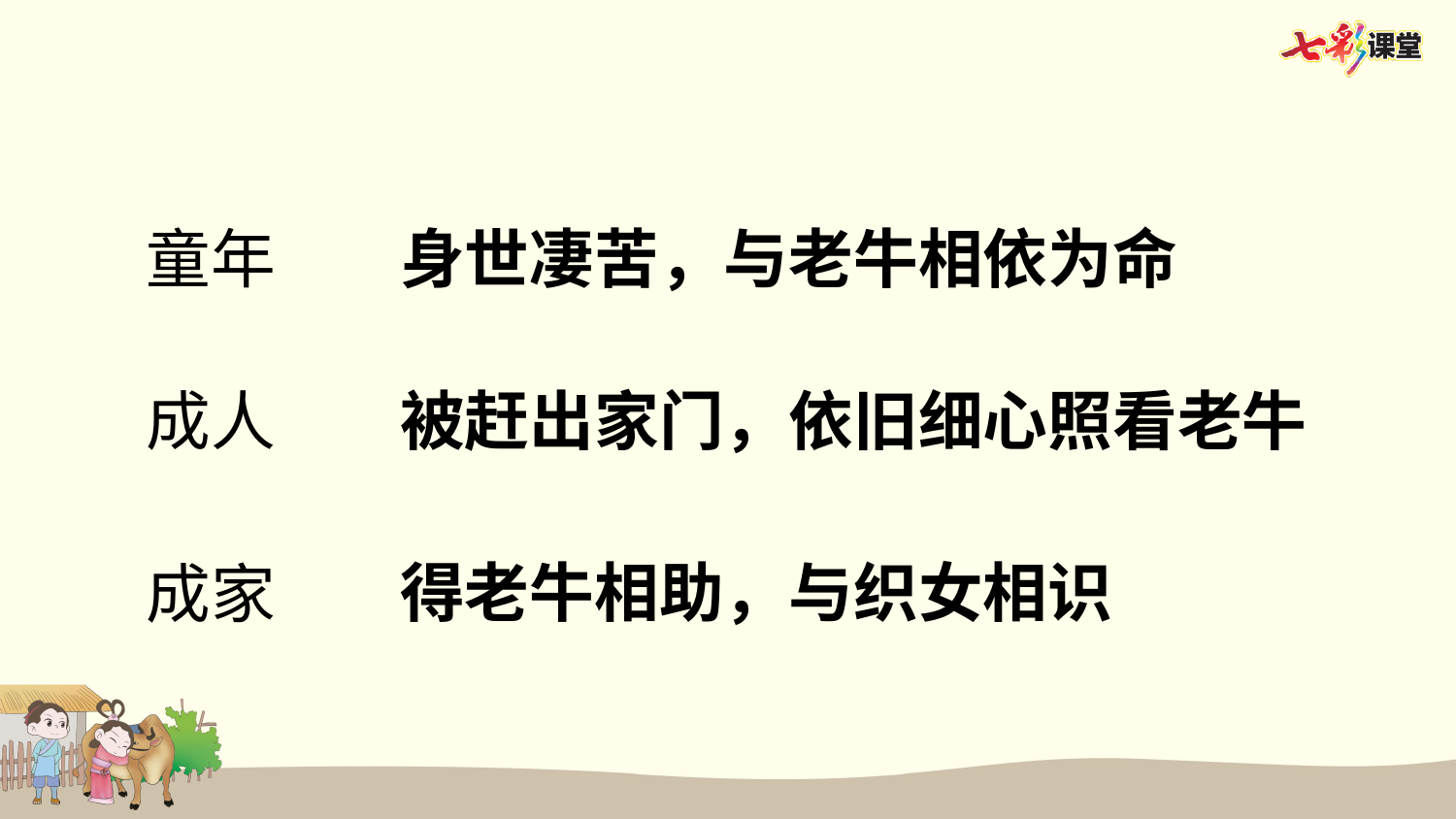

童年
身世凄苦，与老牛相依为命
成人
被赶出家门，依旧细心照看老牛
得老牛相助，与织女相识
成家